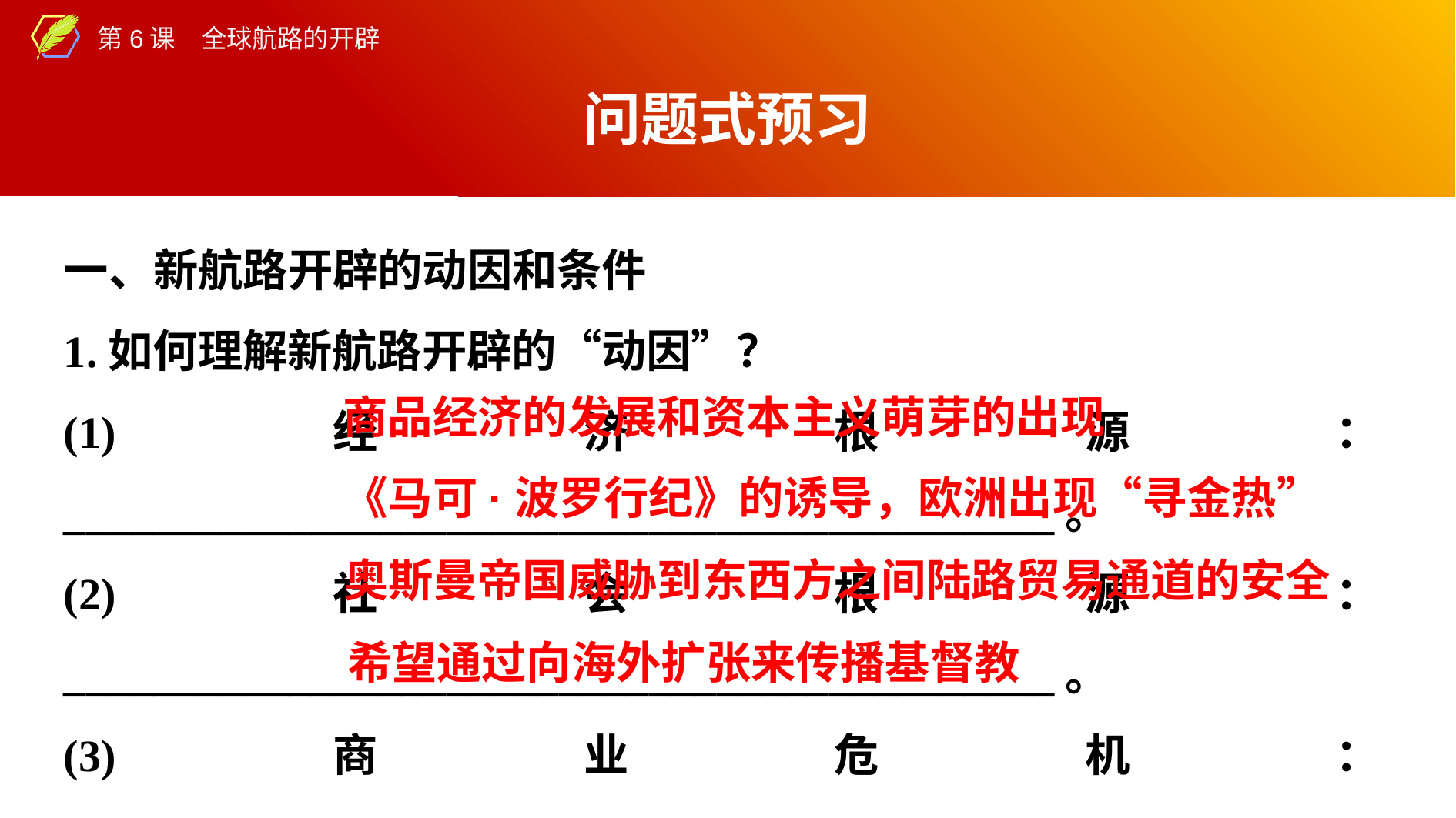

问题式预习
一、新航路开辟的动因和条件
1.如何理解新航路开辟的“动因”？
(1)经济根源：____________________________________________。
(2)社会根源：____________________________________________。
(3)商业危机：____________________________________________。
(4)精神动力：____________________________________________。
商品经济的发展和资本主义萌芽的出现
《马可·波罗行纪》的诱导，欧洲出现“寻金热”
奥斯曼帝国威胁到东西方之间陆路贸易通道的安全
希望通过向海外扩张来传播基督教